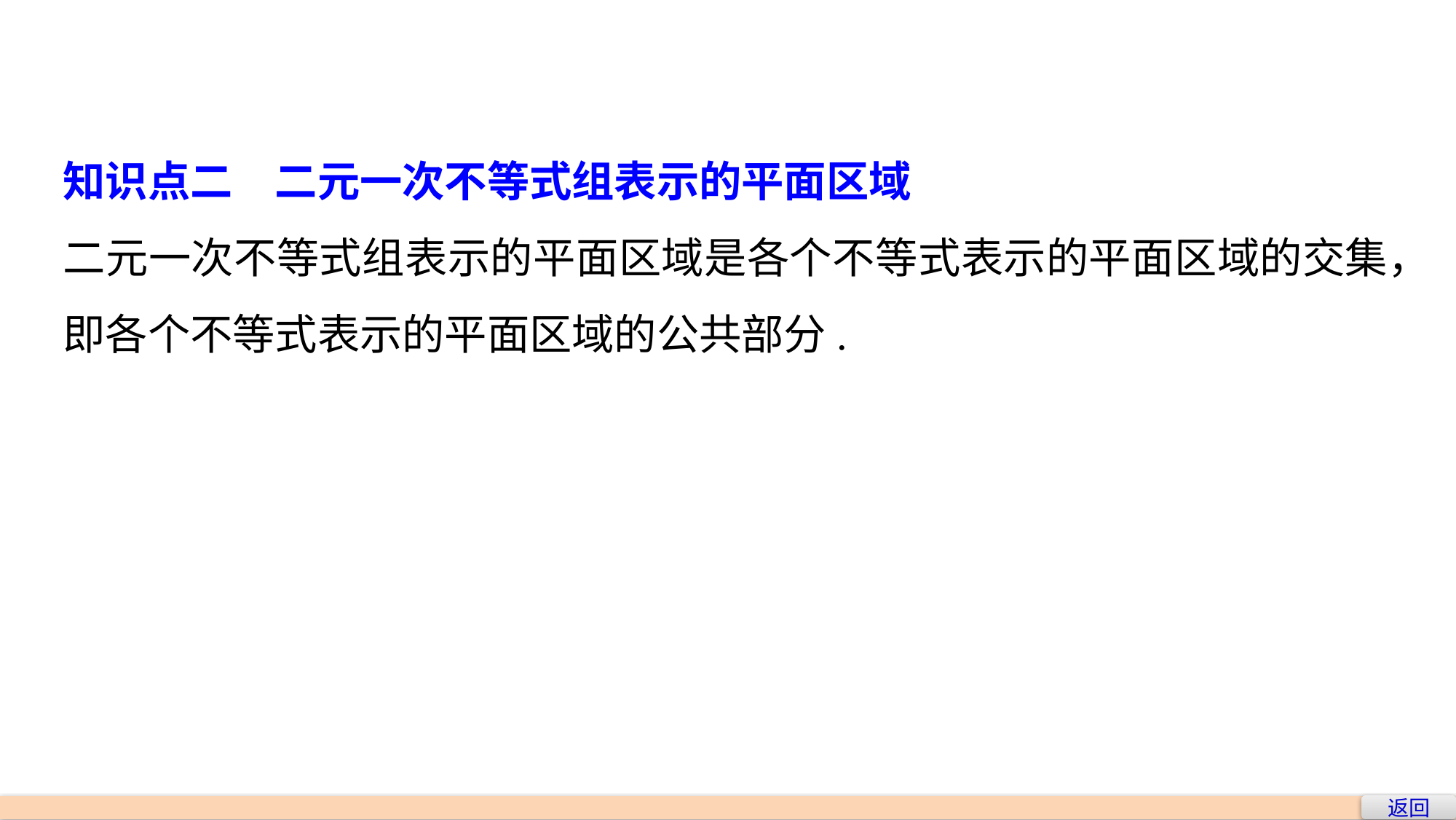

知识点二　二元一次不等式组表示的平面区域
二元一次不等式组表示的平面区域是各个不等式表示的平面区域的交集，即各个不等式表示的平面区域的公共部分.
返回